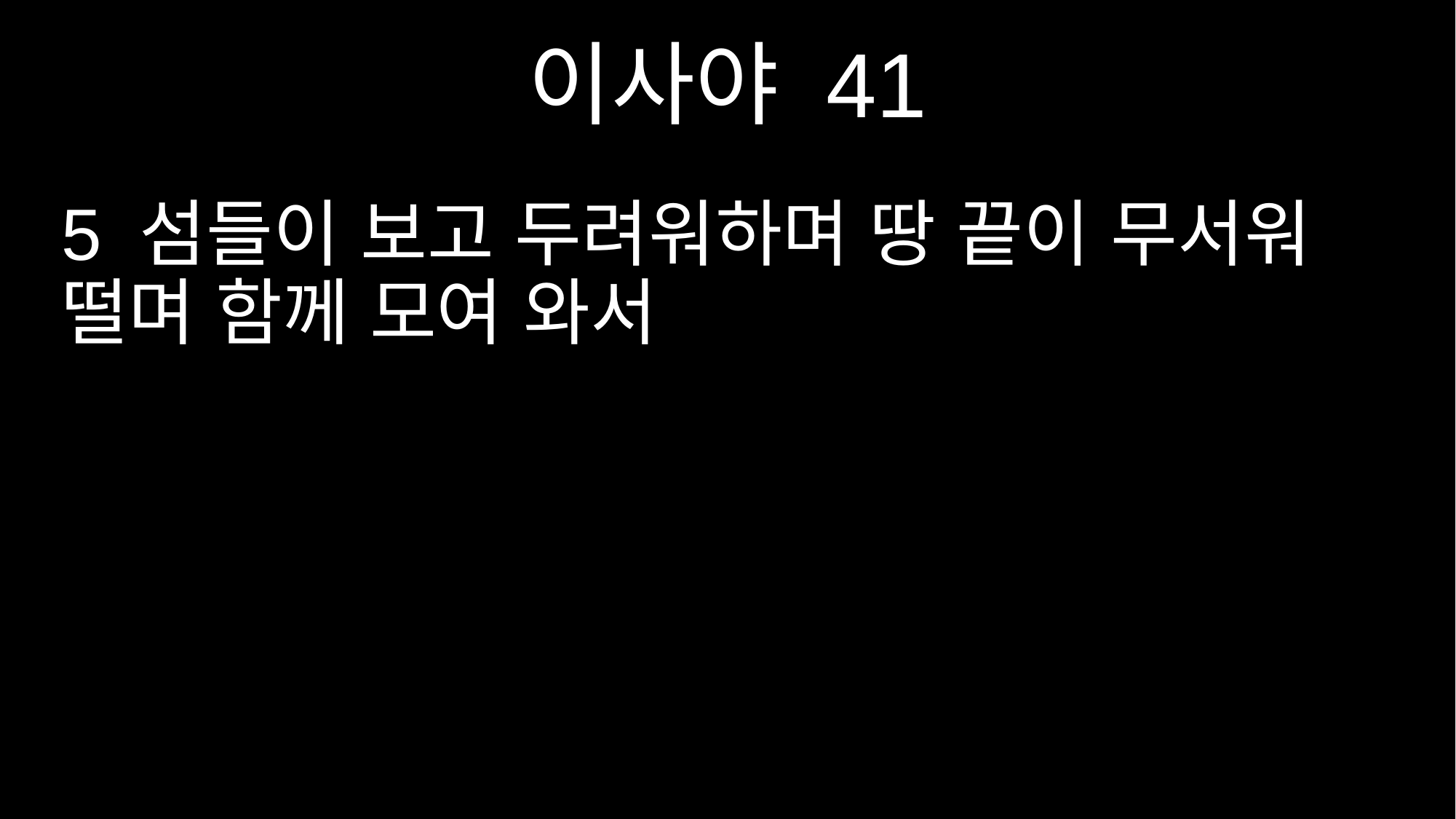

이사야 41
5 섬들이 보고 두려워하며 땅 끝이 무서워 떨며 함께 모여 와서